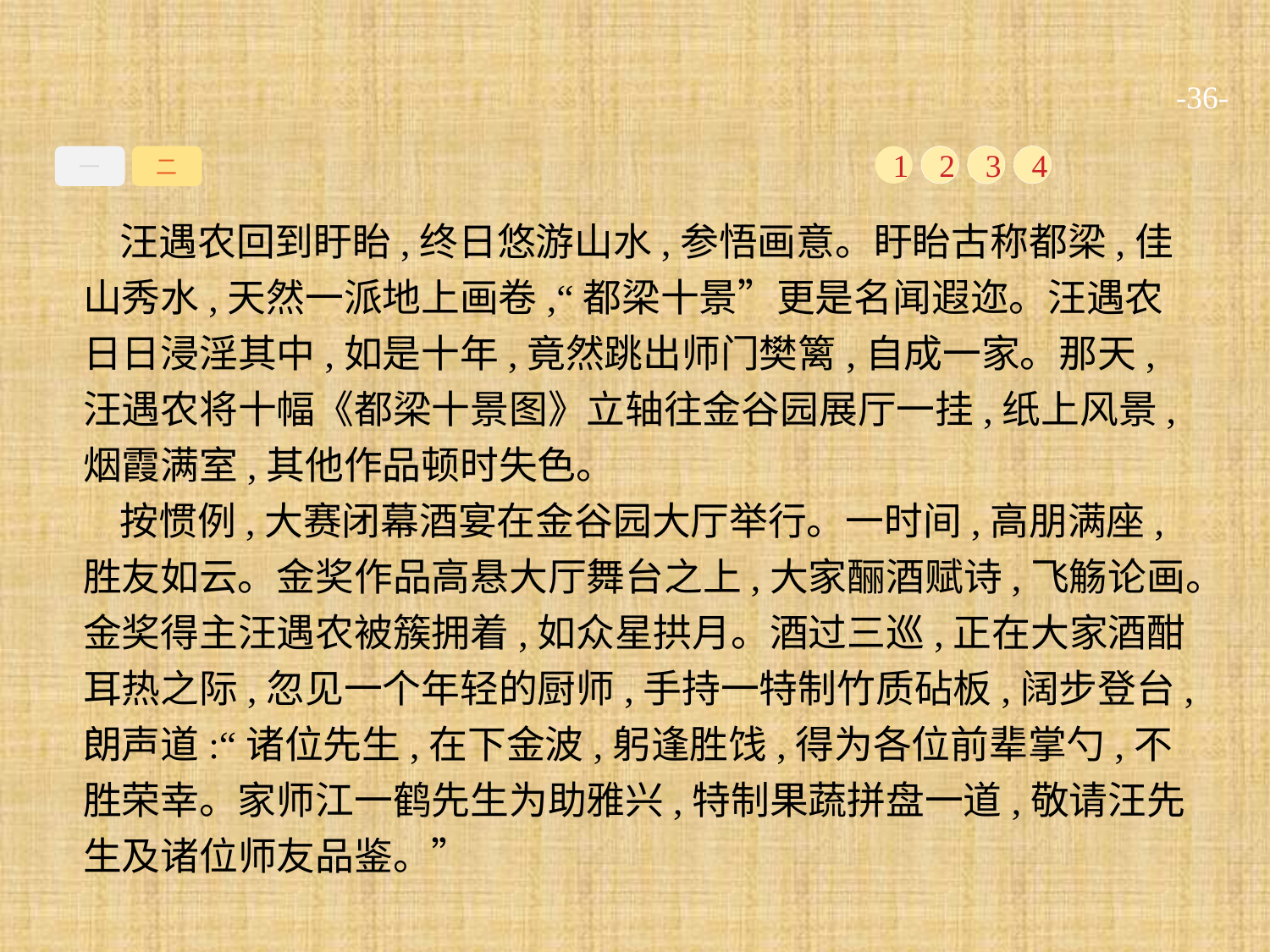

-36-
一
二
1
2
3
4
汪遇农回到盱眙,终日悠游山水,参悟画意。盱眙古称都梁,佳山秀水,天然一派地上画卷,“都梁十景”更是名闻遐迩。汪遇农日日浸淫其中,如是十年,竟然跳出师门樊篱,自成一家。那天,汪遇农将十幅《都梁十景图》立轴往金谷园展厅一挂,纸上风景,烟霞满室,其他作品顿时失色。
按惯例,大赛闭幕酒宴在金谷园大厅举行。一时间,高朋满座,胜友如云。金奖作品高悬大厅舞台之上,大家酾酒赋诗,飞觞论画。金奖得主汪遇农被簇拥着,如众星拱月。酒过三巡,正在大家酒酣耳热之际,忽见一个年轻的厨师,手持一特制竹质砧板,阔步登台,朗声道:“诸位先生,在下金波,躬逢胜饯,得为各位前辈掌勺,不胜荣幸。家师江一鹤先生为助雅兴,特制果蔬拼盘一道,敬请汪先生及诸位师友品鉴。”